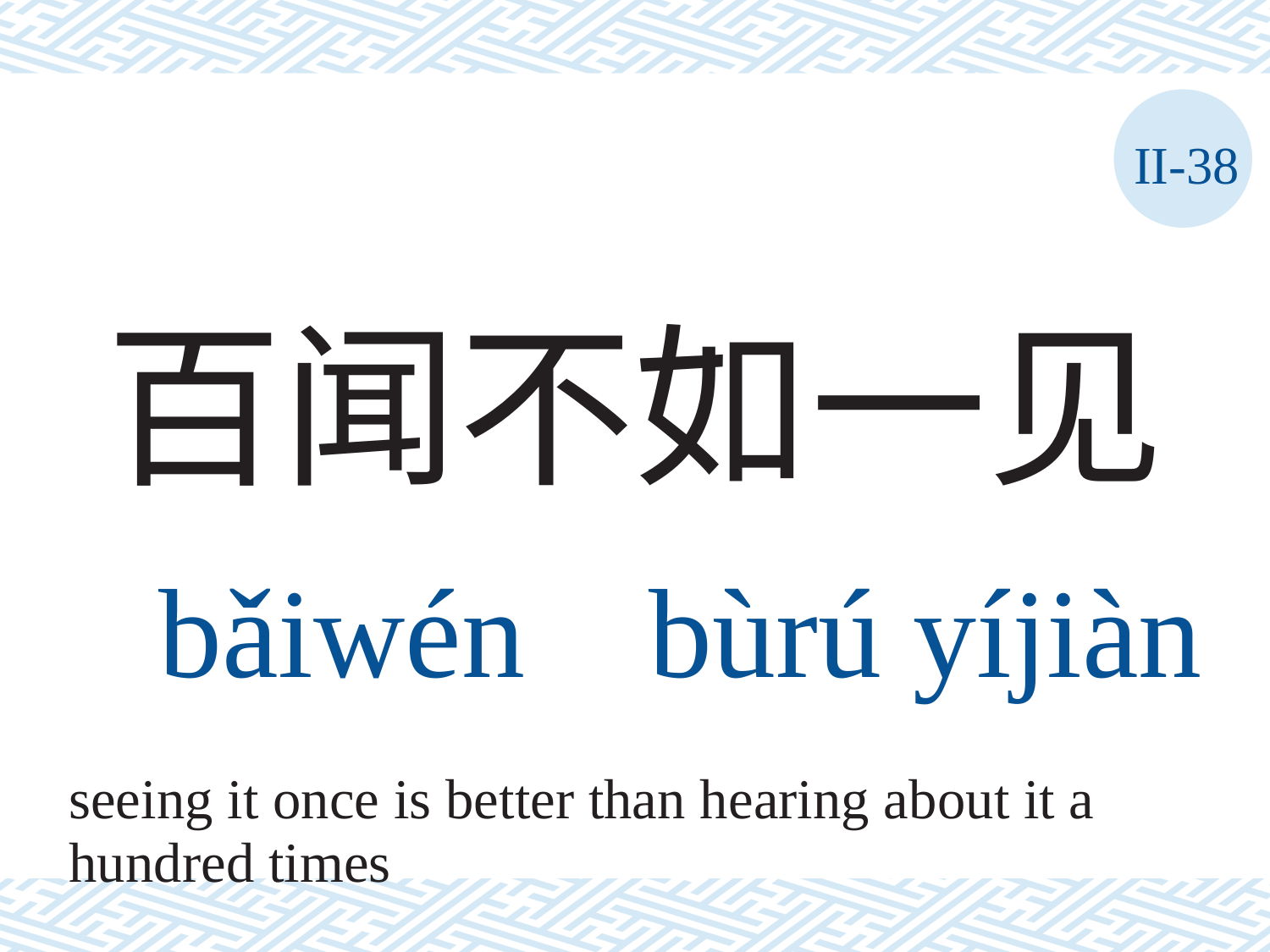

II-38
百闻不如一见
bǎiwén	bùrú	yíjiàn

seeing it once is better than hearing about it a hundred times